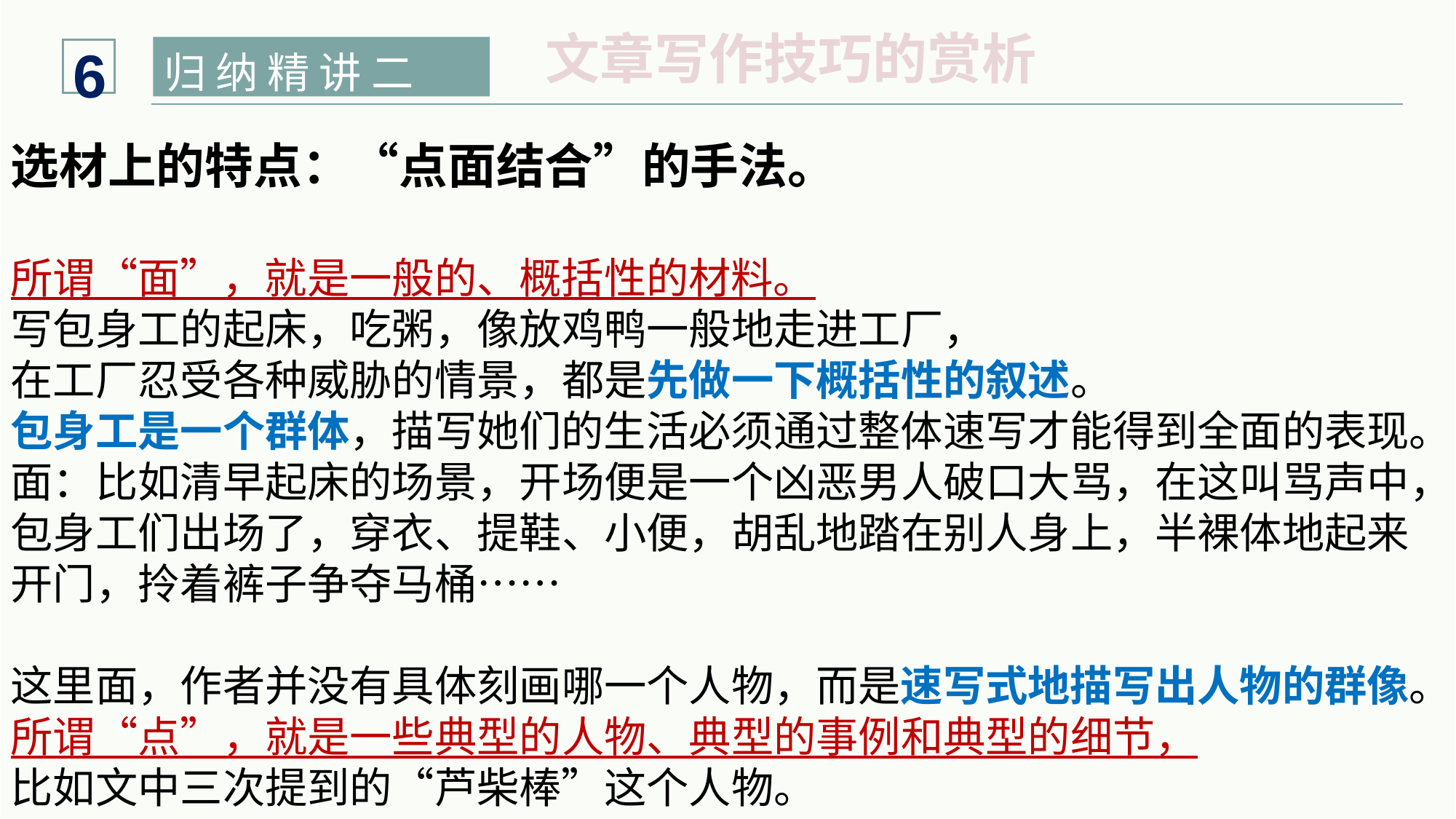

6
文章写作技巧的赏析
归 纳 精 讲 二

选材上的特点：“点面结合”的手法。

所谓“面”，就是一般的、概括性的材料。
写包身工的起床，吃粥，像放鸡鸭一般地走进工厂，
在工厂忍受各种威胁的情景，都是先做一下概括性的叙述。
包身工是一个群体，描写她们的生活必须通过整体速写才能得到全面的表现。面：比如清早起床的场景，开场便是一个凶恶男人破口大骂，在这叫骂声中，包身工们出场了，穿衣、提鞋、小便，胡乱地踏在别人身上，半裸体地起来开门，拎着裤子争夺马桶……

这里面，作者并没有具体刻画哪一个人物，而是速写式地描写出人物的群像。
所谓“点”，就是一些典型的人物、典型的事例和典型的细节，
比如文中三次提到的“芦柴棒”这个人物。